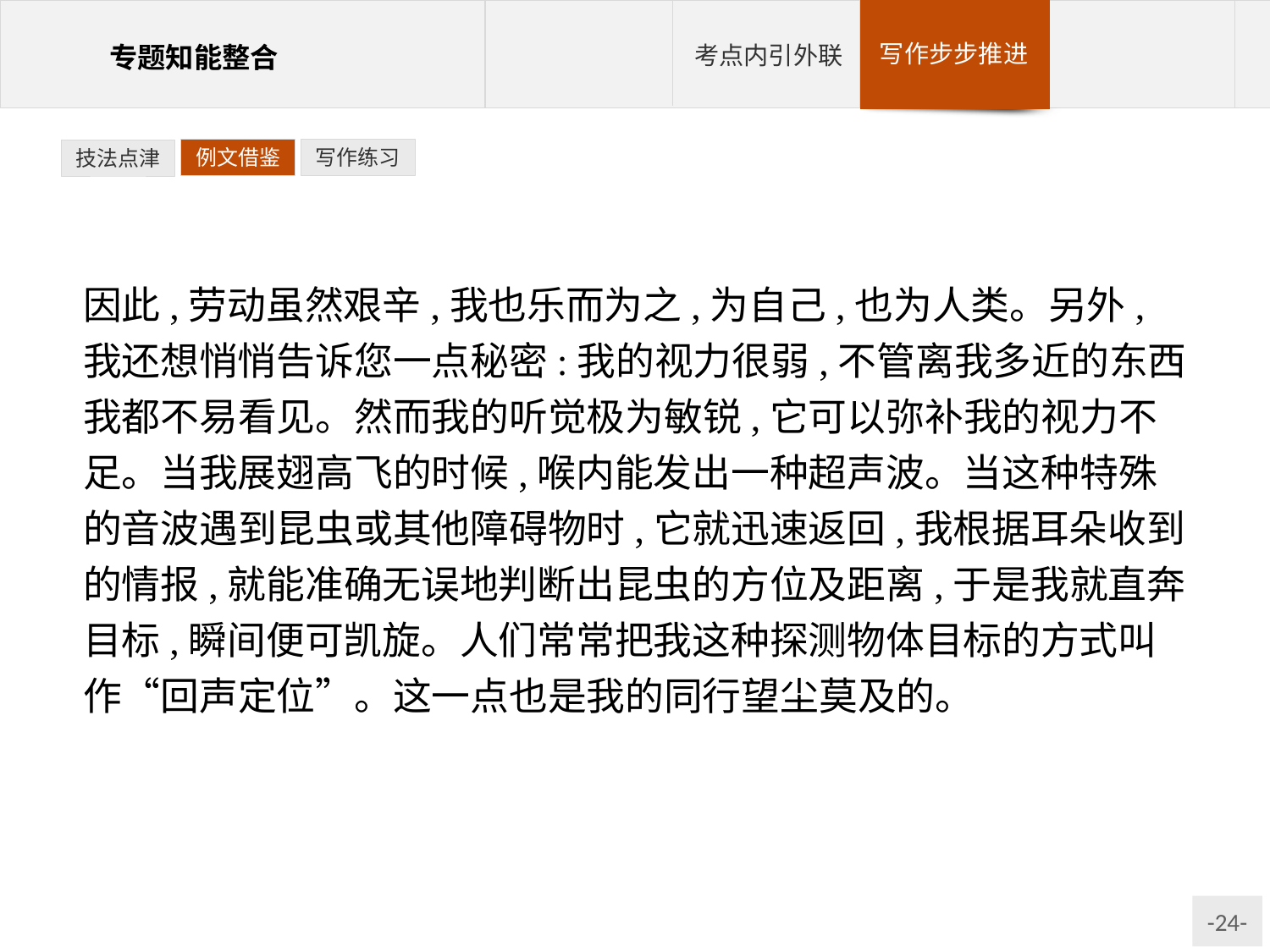

例文借鉴
写作练习
技法点津
因此,劳动虽然艰辛,我也乐而为之,为自己,也为人类。另外,我还想悄悄告诉您一点秘密:我的视力很弱,不管离我多近的东西我都不易看见。然而我的听觉极为敏锐,它可以弥补我的视力不足。当我展翅高飞的时候,喉内能发出一种超声波。当这种特殊的音波遇到昆虫或其他障碍物时,它就迅速返回,我根据耳朵收到的情报,就能准确无误地判断出昆虫的方位及距离,于是我就直奔目标,瞬间便可凯旋。人们常常把我这种探测物体目标的方式叫作“回声定位”。这一点也是我的同行望尘莫及的。